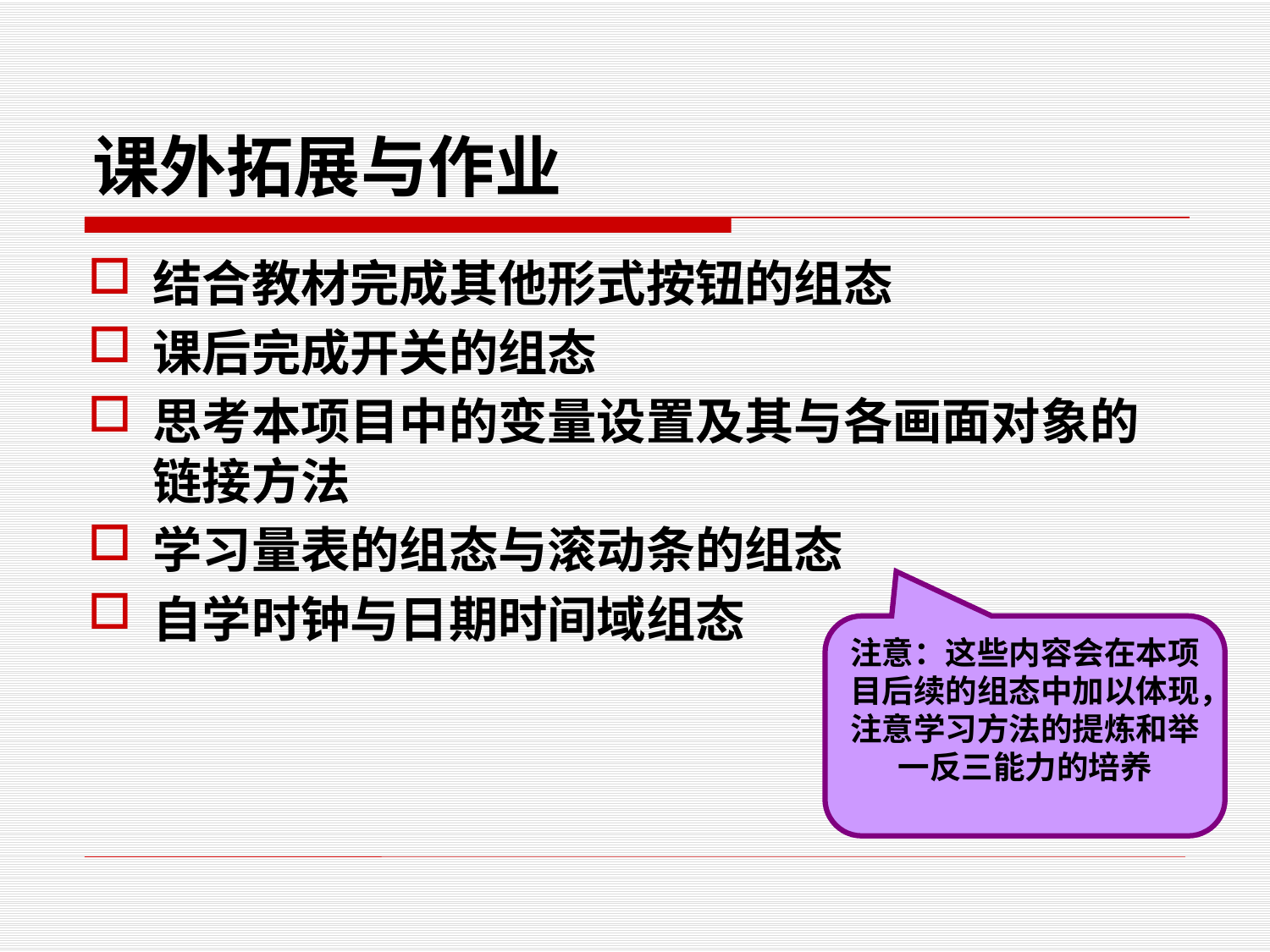

# 课外拓展与作业
结合教材完成其他形式按钮的组态
课后完成开关的组态
思考本项目中的变量设置及其与各画面对象的链接方法
学习量表的组态与滚动条的组态
自学时钟与日期时间域组态
注意：这些内容会在本项目后续的组态中加以体现，注意学习方法的提炼和举一反三能力的培养